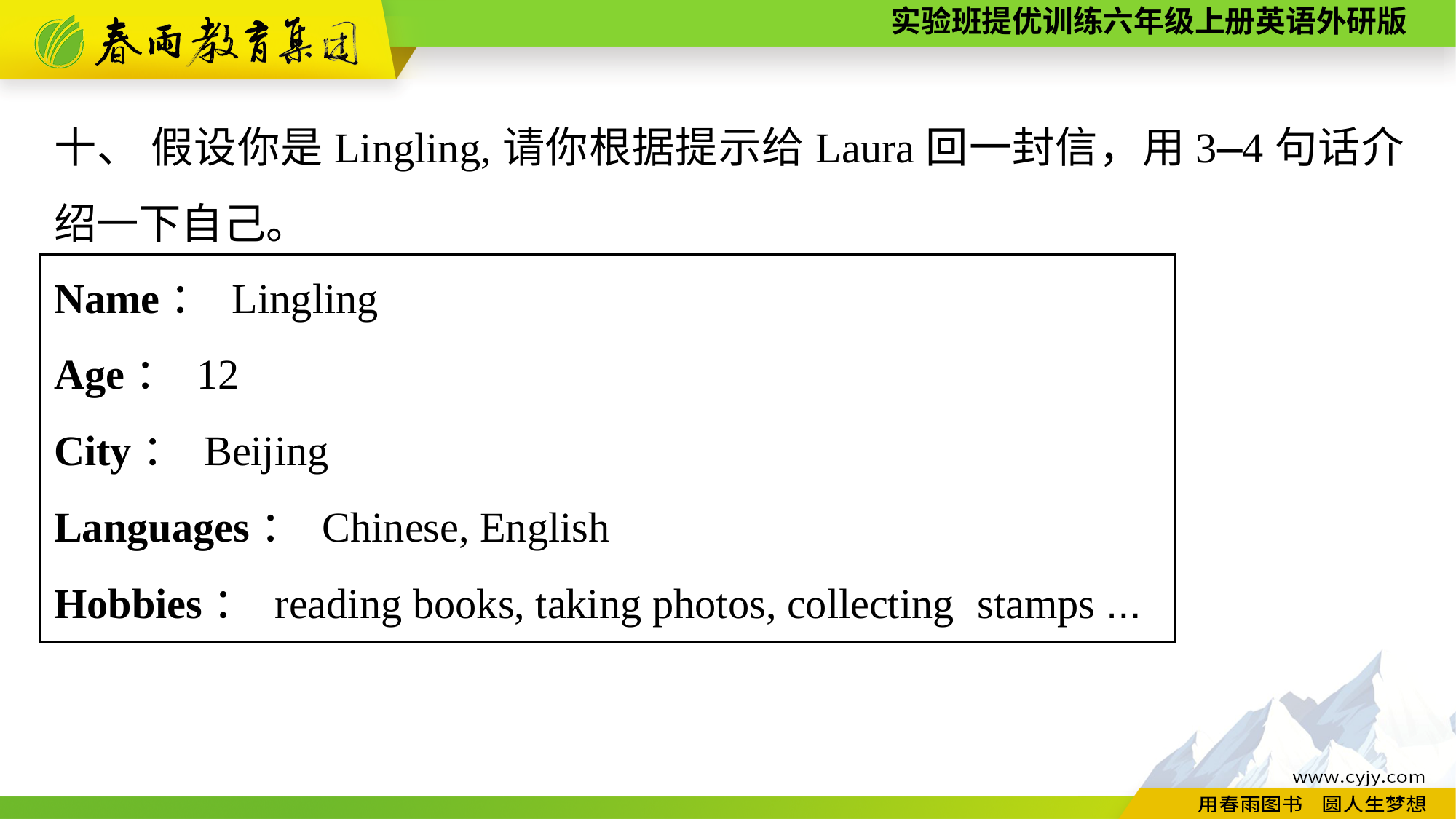

十、 假设你是Lingling,请你根据提示给Laura回一封信，用3—4句话介绍一下自己。
Name： Lingling
Age： 12
City： Beijing
Languages： Chinese, English
Hobbies： reading books, taking photos, collecting     stamps ...